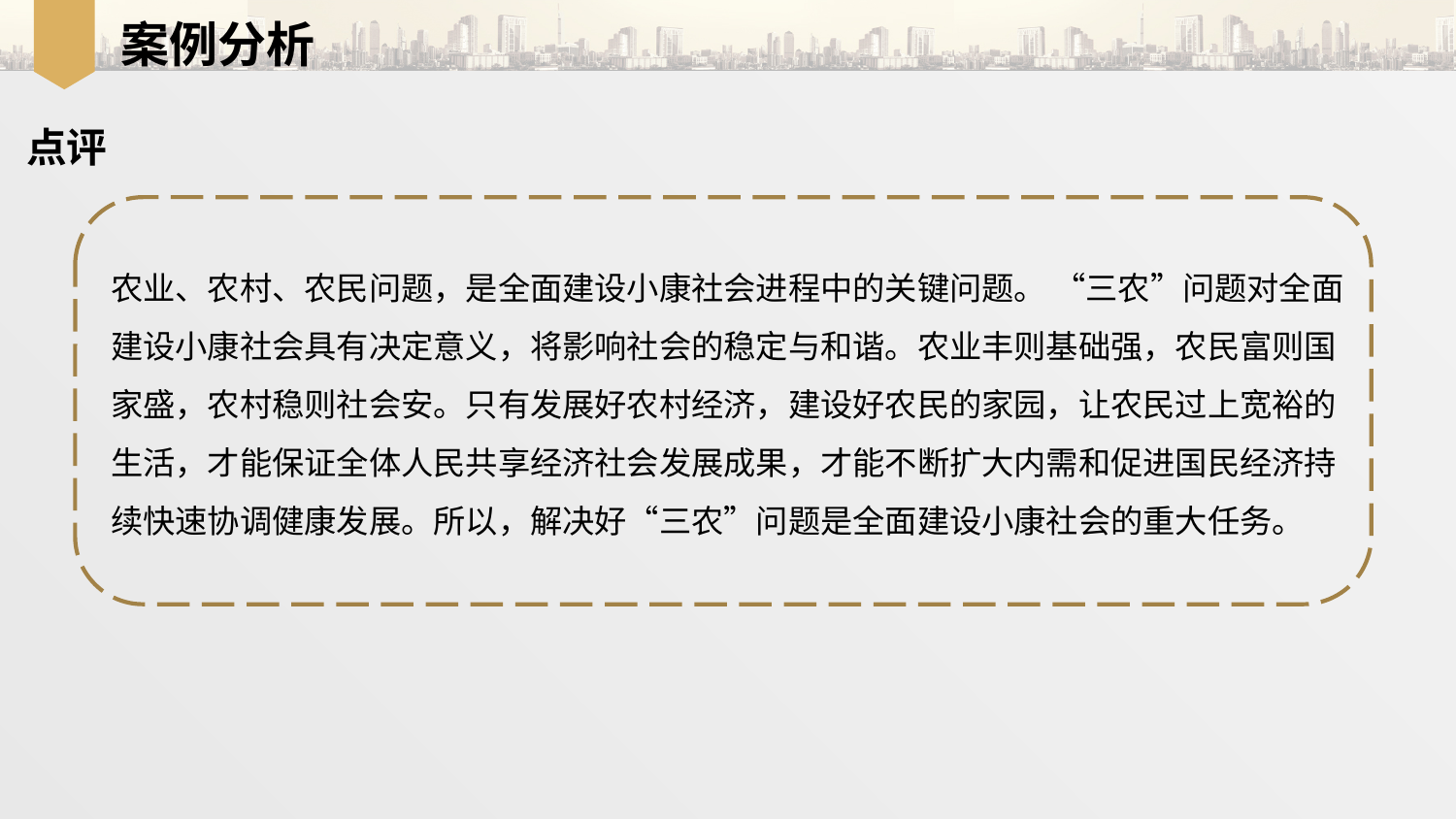

案例分析
点评

农业、农村、农民问题，是全面建设小康社会进程中的关键问题。 “三农”问题对全面建设小康社会具有决定意义，将影响社会的稳定与和谐。农业丰则基础强，农民富则国家盛，农村稳则社会安。只有发展好农村经济，建设好农民的家园，让农民过上宽裕的生活，才能保证全体人民共享经济社会发展成果，才能不断扩大内需和促进国民经济持续快速协调健康发展。所以，解决好“三农”问题是全面建设小康社会的重大任务。